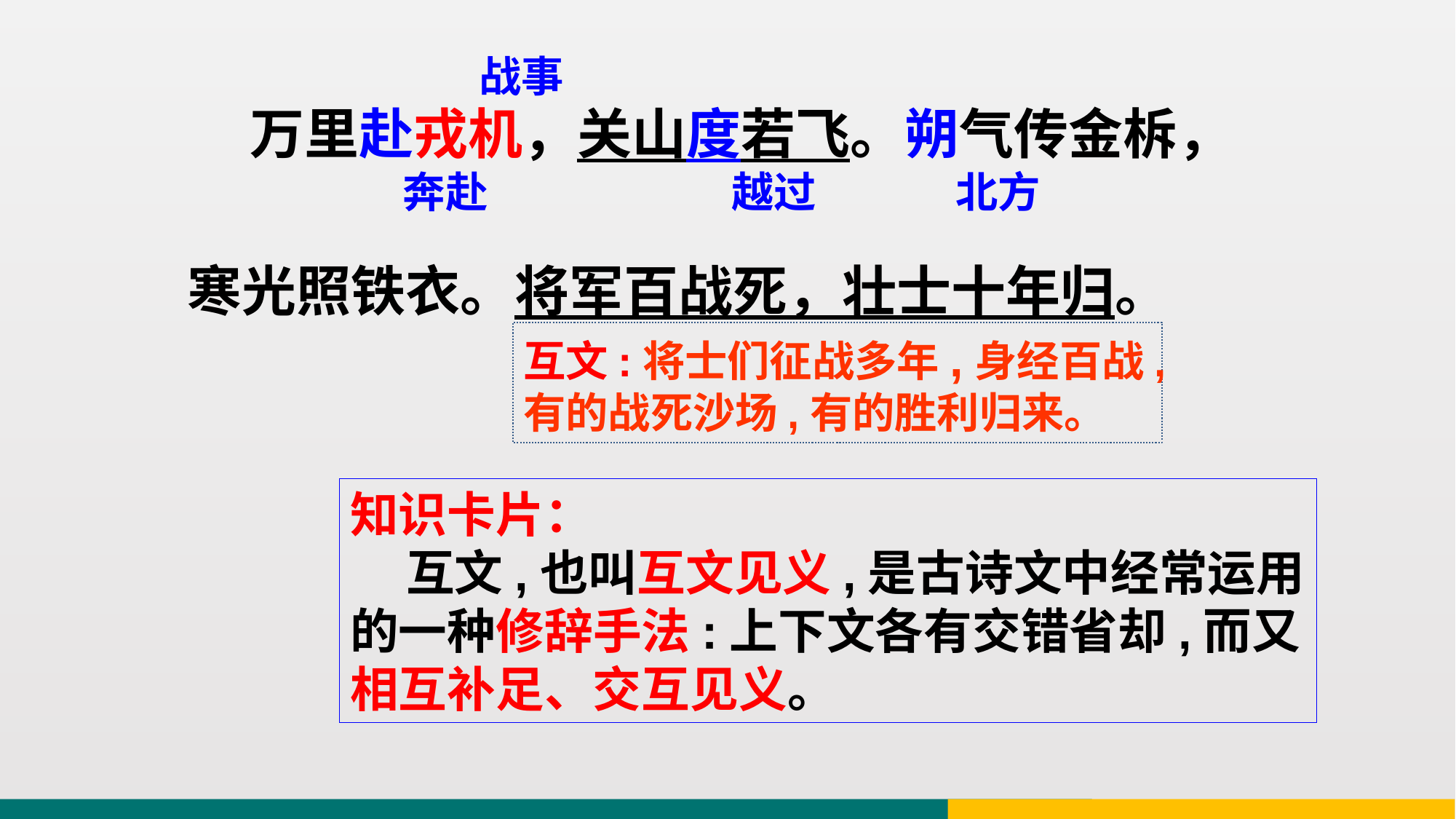

战事
    万里赴戎机，关山度若飞。朔气传金柝，

寒光照铁衣。将军百战死，壮士十年归。
奔赴
越过
北方
互文:将士们征战多年,身经百战,有的战死沙场,有的胜利归来。
知识卡片：
    互文,也叫互文见义,是古诗文中经常运用的一种修辞手法:上下文各有交错省却,而又相互补足、交互见义。